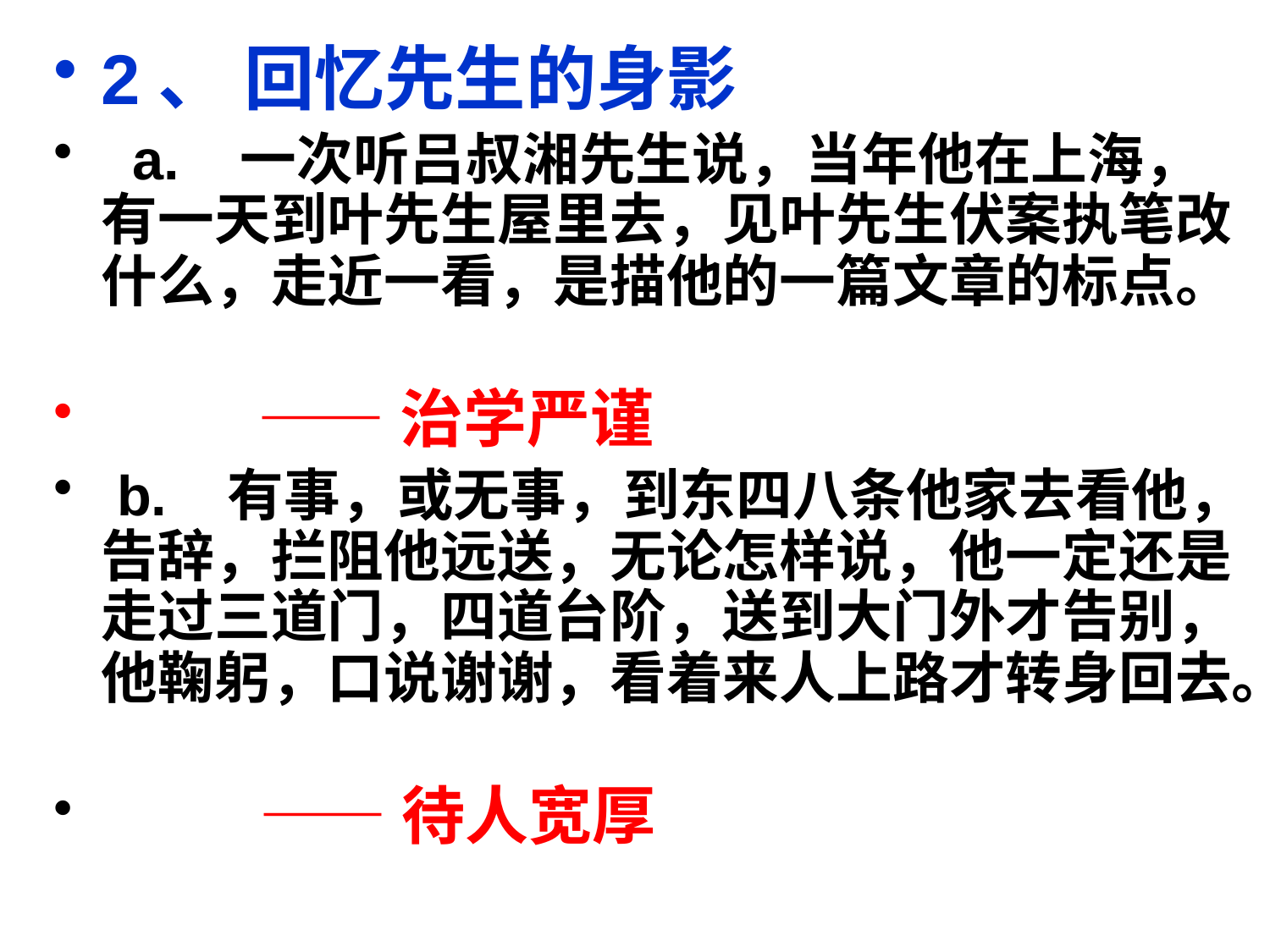

2、 回忆先生的身影
  a.   一次听吕叔湘先生说，当年他在上海，有一天到叶先生屋里去，见叶先生伏案执笔改什么，走近一看，是描他的一篇文章的标点。
            ——治学严谨
 b.   有事，或无事，到东四八条他家去看他，告辞，拦阻他远送，无论怎样说，他一定还是走过三道门，四道台阶，送到大门外才告别，他鞠躬，口说谢谢，看着来人上路才转身回去。
            ——待人宽厚